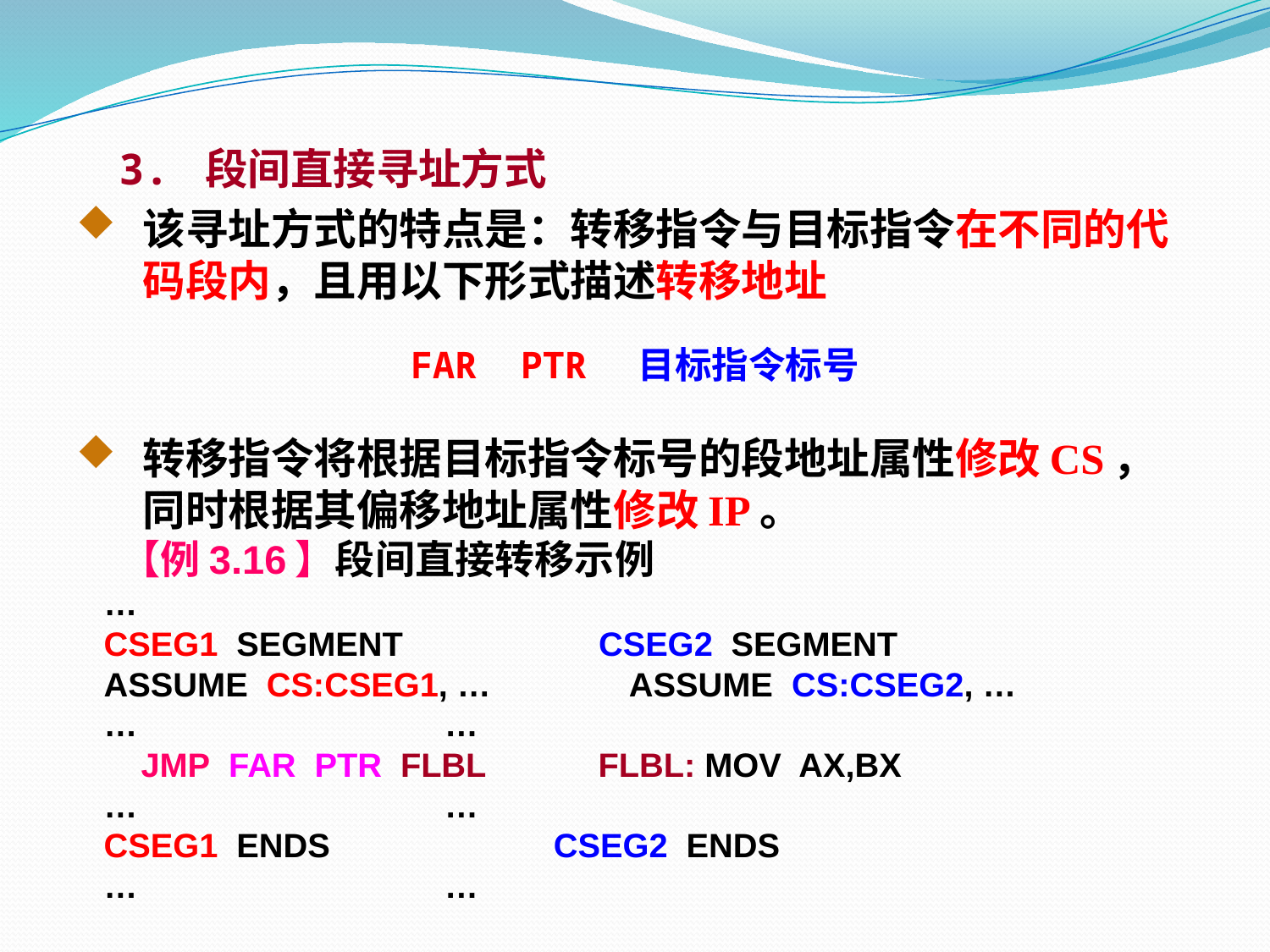

3. 段间直接寻址方式
该寻址方式的特点是：转移指令与目标指令在不同的代码段内，且用以下形式描述转移地址

FAR  PTR  目标指令标号

转移指令将根据目标指令标号的段地址属性修改CS，同时根据其偏移地址属性修改IP。
    【例3.16】段间直接转移示例
   …
   CSEG1  SEGMENT                     CSEG2  SEGMENT
   ASSUME  CS:CSEG1, …               ASSUME  CS:CSEG2, …
   …                                 …
       JMP  FAR  PTR  FLBL            FLBL: MOV  AX,BX
   …                                 …
   CSEG1  ENDS                        CSEG2  ENDS
   …                                 …